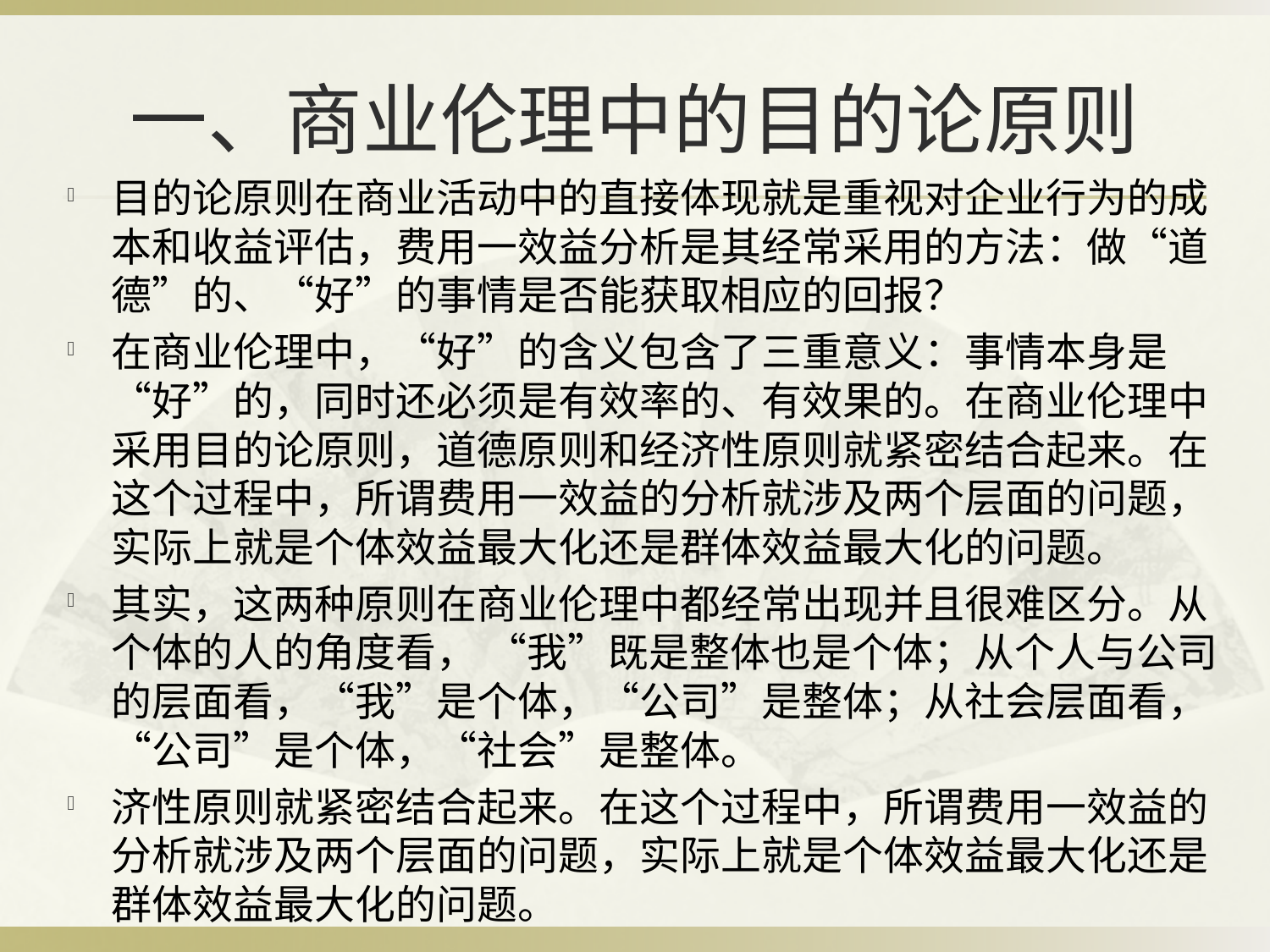

# 一、商业伦理中的目的论原则
目的论原则在商业活动中的直接体现就是重视对企业行为的成本和收益评估，费用一效益分析是其经常采用的方法：做“道德”的、“好”的事情是否能获取相应的回报？
在商业伦理中，“好”的含义包含了三重意义：事情本身是“好”的，同时还必须是有效率的、有效果的。在商业伦理中采用目的论原则，道德原则和经济性原则就紧密结合起来。在这个过程中，所谓费用一效益的分析就涉及两个层面的问题，实际上就是个体效益最大化还是群体效益最大化的问题。
其实，这两种原则在商业伦理中都经常出现并且很难区分。从个体的人的角度看， “我”既是整体也是个体；从个人与公司的层面看，“我”是个体，“公司”是整体；从社会层面看，“公司”是个体，“社会”是整体。
济性原则就紧密结合起来。在这个过程中，所谓费用一效益的分析就涉及两个层面的问题，实际上就是个体效益最大化还是群体效益最大化的问题。